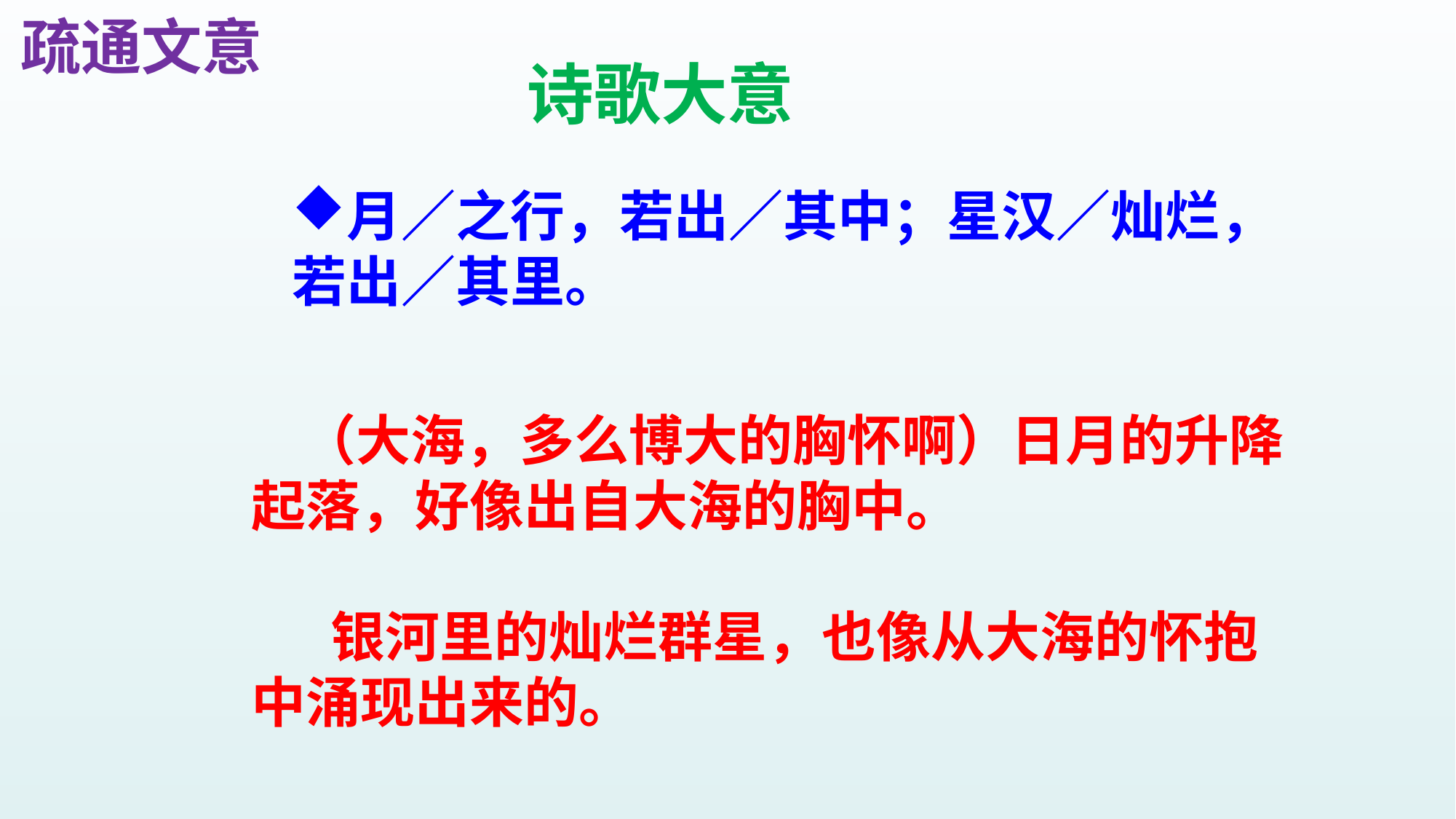

疏通文意
诗歌大意
月／之行，若出／其中；星汉／灿烂，若出／其里。

   （大海，多么博大的胸怀啊）日月的升降起落，好像出自大海的胸中。

　  银河里的灿烂群星，也像从大海的怀抱中涌现出来的。